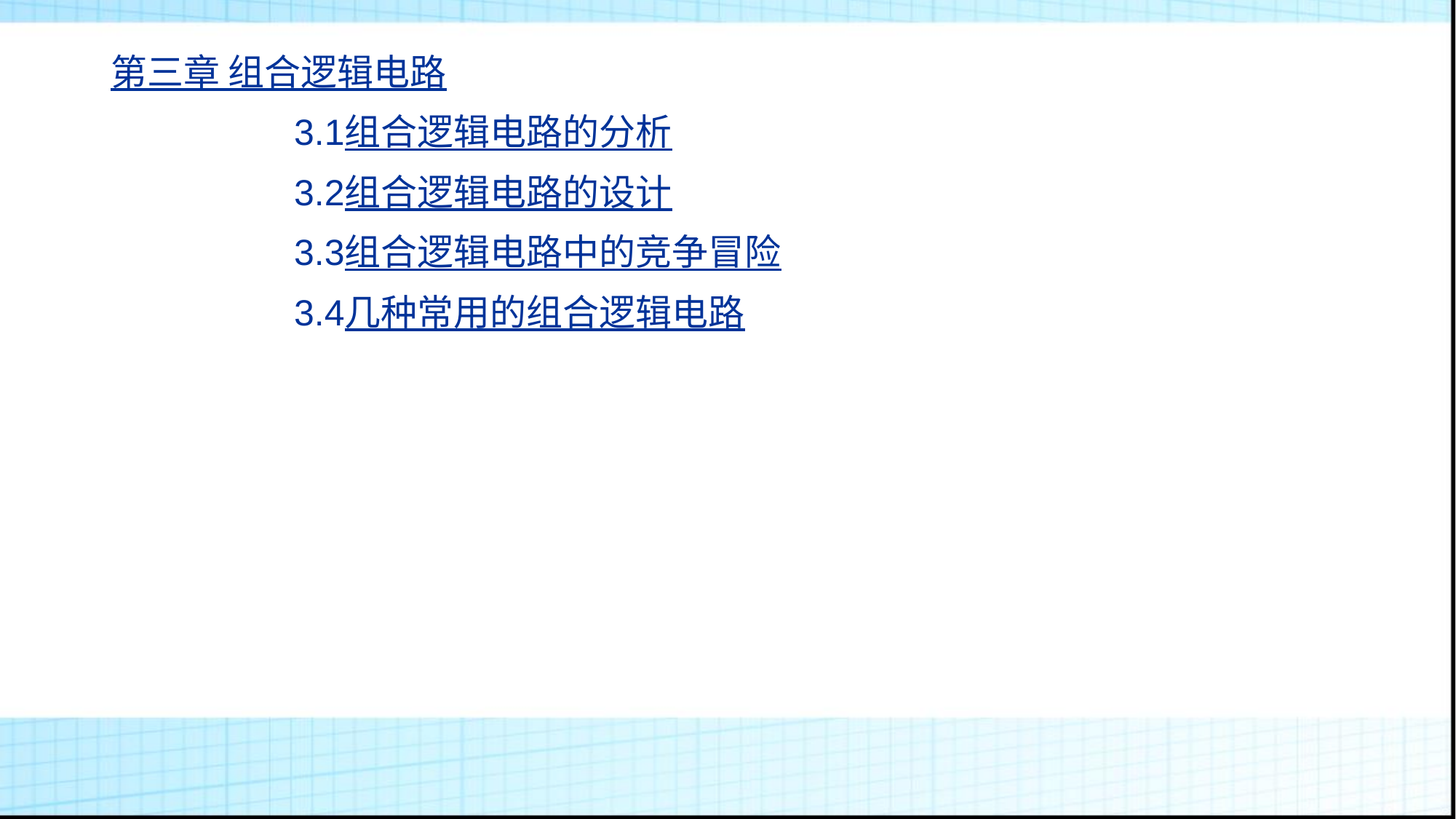

# 第三章 组合逻辑电路
                  3.1组合逻辑电路的分析
                  3.2组合逻辑电路的设计
                  3.3组合逻辑电路中的竞争冒险
                  3.4几种常用的组合逻辑电路